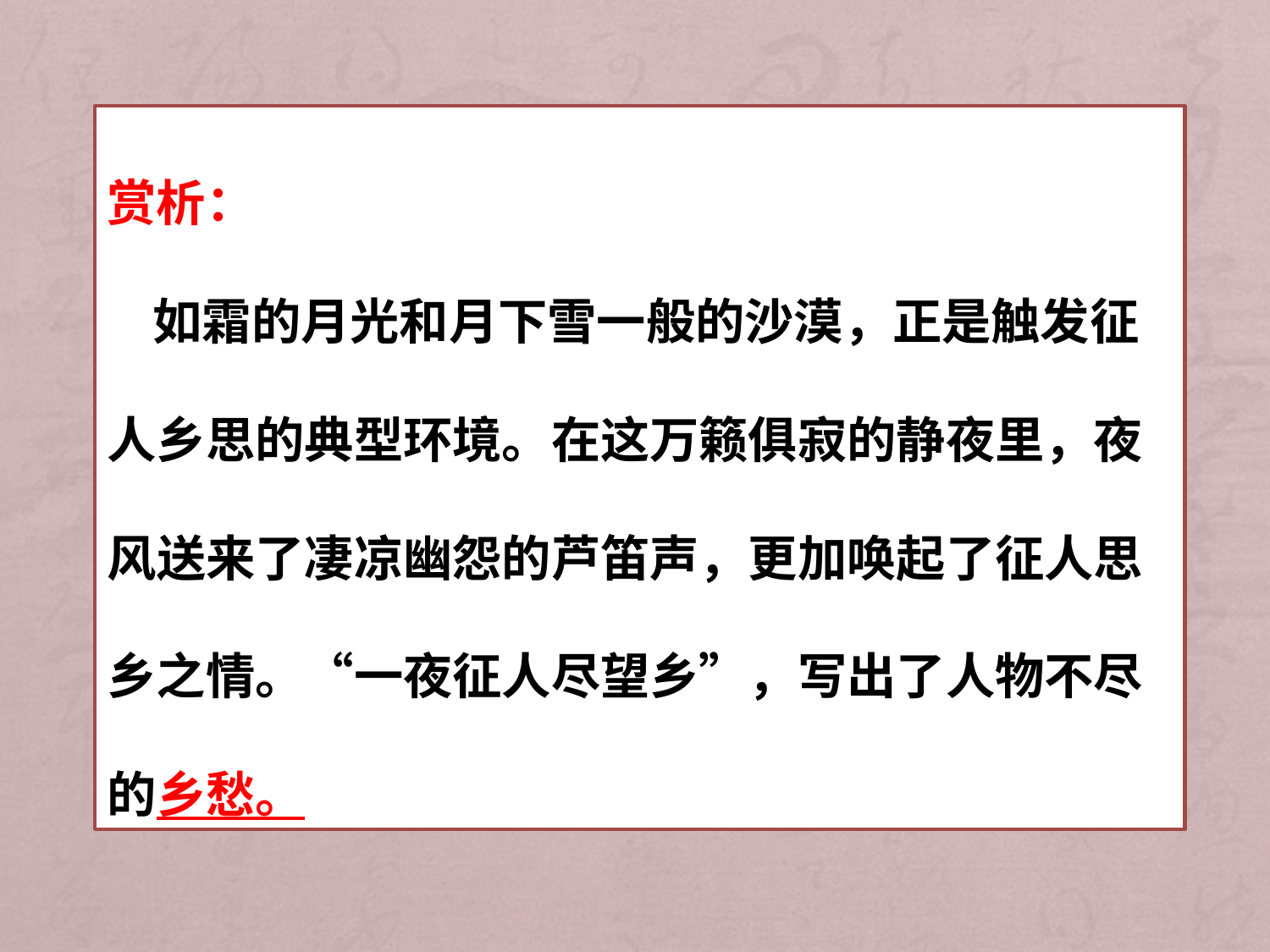

赏析：
   如霜的月光和月下雪一般的沙漠，正是触发征人乡思的典型环境。在这万籁俱寂的静夜里，夜风送来了凄凉幽怨的芦笛声，更加唤起了征人思乡之情。“一夜征人尽望乡”，写出了人物不尽的乡愁。